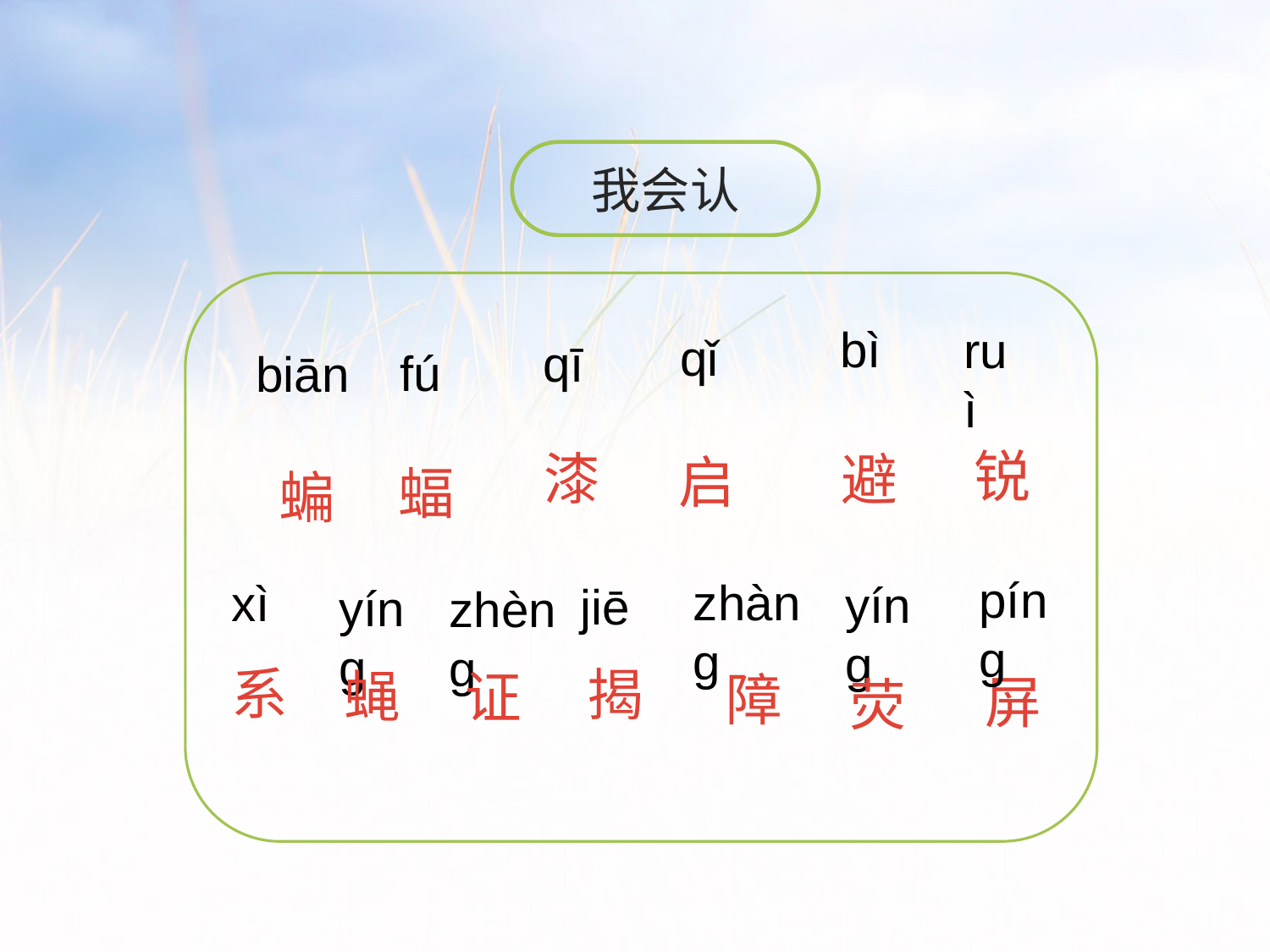

我会认

bì
ruì
qǐ
qī
fú
biān
锐
漆
避
启
蝠
蝙
píng
zhàng
xì
yíng
jiē
yíng
zhèng
系
揭
蝇
证
障
屏
荧